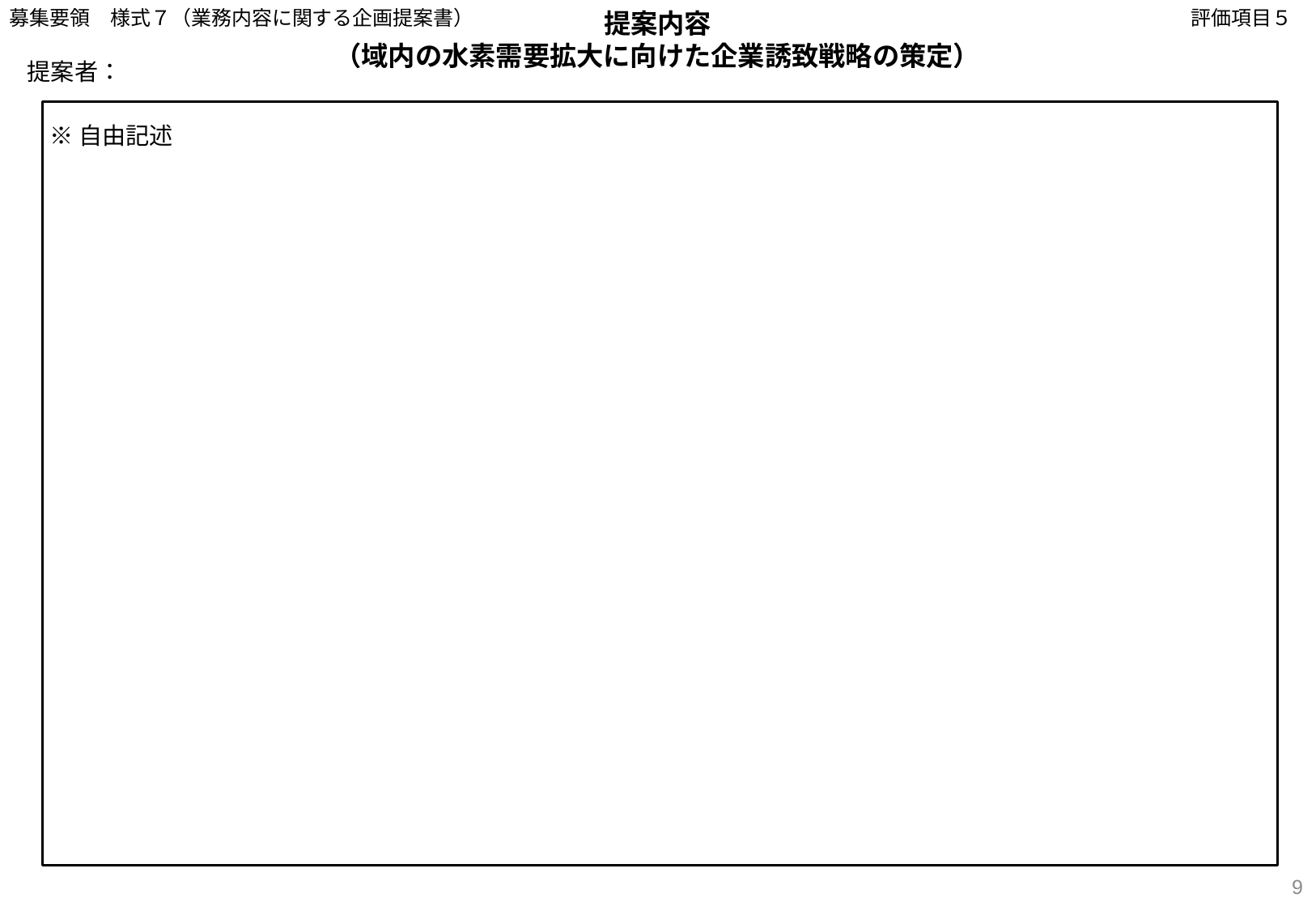

募集要領　様式７（業務内容に関する企画提案書）
評価項目５
提案内容
（域内の水素需要拡大に向けた企業誘致戦略の策定）
提案者：

※自由記述
9